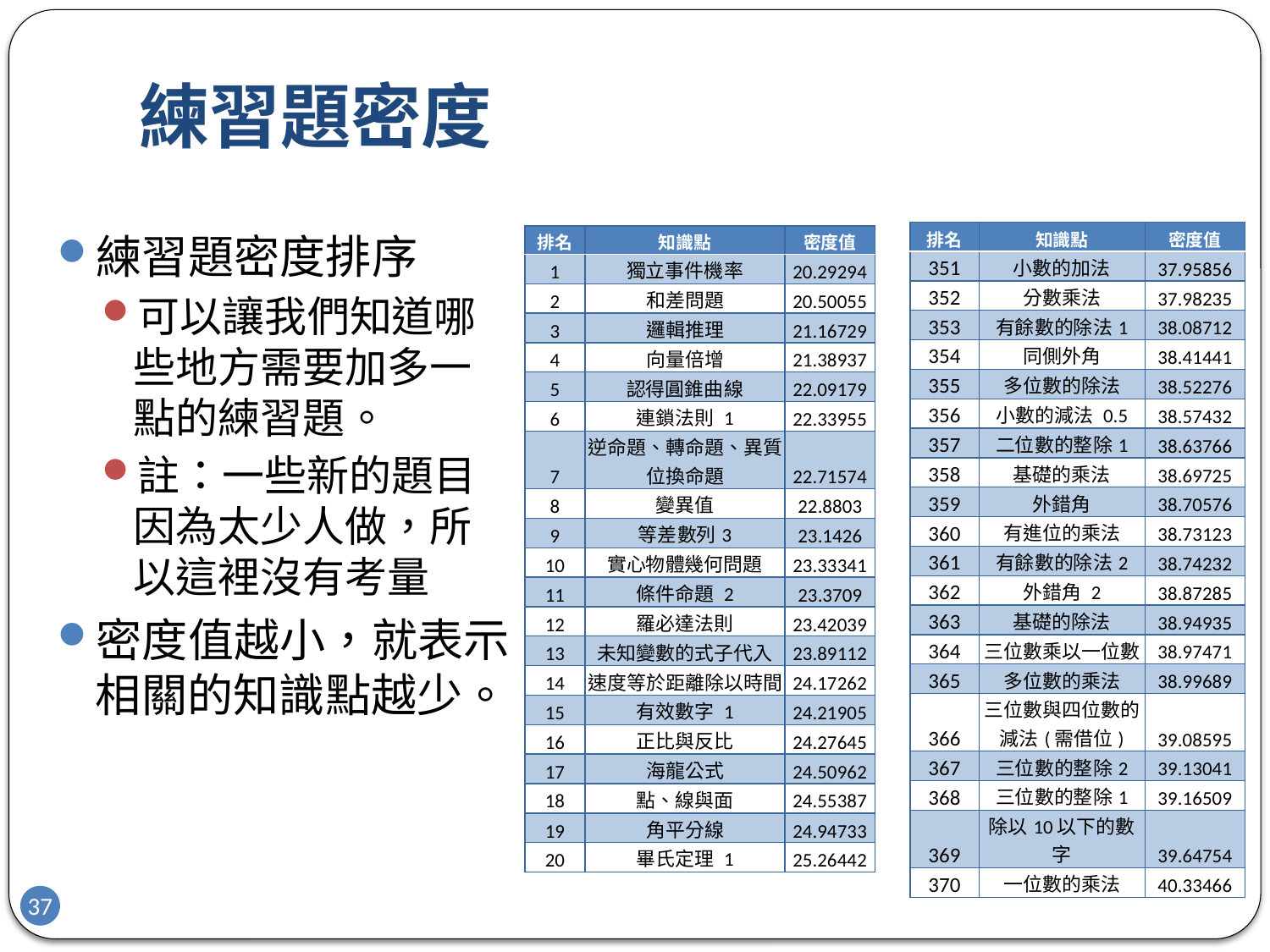

# 練習題密度
練習題密度排序
可以讓我們知道哪些地方需要加多一點的練習題。
註：一些新的題目因為太少人做，所以這裡沒有考量
密度值越小，就表示相關的知識點越少。
| 排名 | 知識點 | 密度值 |
| --- | --- | --- |
| 351 | 小數的加法 | 37.95856 |
| 352 | 分數乘法 | 37.98235 |
| 353 | 有餘數的除法1 | 38.08712 |
| 354 | 同側外角 | 38.41441 |
| 355 | 多位數的除法 | 38.52276 |
| 356 | 小數的減法 0.5 | 38.57432 |
| 357 | 二位數的整除1 | 38.63766 |
| 358 | 基礎的乘法 | 38.69725 |
| 359 | 外錯角 | 38.70576 |
| 360 | 有進位的乘法 | 38.73123 |
| 361 | 有餘數的除法2 | 38.74232 |
| 362 | 外錯角 2 | 38.87285 |
| 363 | 基礎的除法 | 38.94935 |
| 364 | 三位數乘以一位數 | 38.97471 |
| 365 | 多位數的乘法 | 38.99689 |
| 366 | 三位數與四位數的減法(需借位) | 39.08595 |
| 367 | 三位數的整除2 | 39.13041 |
| 368 | 三位數的整除1 | 39.16509 |
| 369 | 除以10以下的數字 | 39.64754 |
| 370 | 一位數的乘法 | 40.33466 |
| 排名 | 知識點 | 密度值 |
| --- | --- | --- |
| 1 | 獨立事件機率 | 20.29294 |
| 2 | 和差問題 | 20.50055 |
| 3 | 邏輯推理 | 21.16729 |
| 4 | 向量倍增 | 21.38937 |
| 5 | 認得圓錐曲線 | 22.09179 |
| 6 | 連鎖法則 1 | 22.33955 |
| 7 | 逆命題、轉命題、異質位換命題 | 22.71574 |
| 8 | 變異值 | 22.8803 |
| 9 | 等差數列3 | 23.1426 |
| 10 | 實心物體幾何問題 | 23.33341 |
| 11 | 條件命題 2 | 23.3709 |
| 12 | 羅必達法則 | 23.42039 |
| 13 | 未知變數的式子代入 | 23.89112 |
| 14 | 速度等於距離除以時間 | 24.17262 |
| 15 | 有效數字 1 | 24.21905 |
| 16 | 正比與反比 | 24.27645 |
| 17 | 海龍公式 | 24.50962 |
| 18 | 點、線與面 | 24.55387 |
| 19 | 角平分線 | 24.94733 |
| 20 | 畢氏定理 1 | 25.26442 |
37